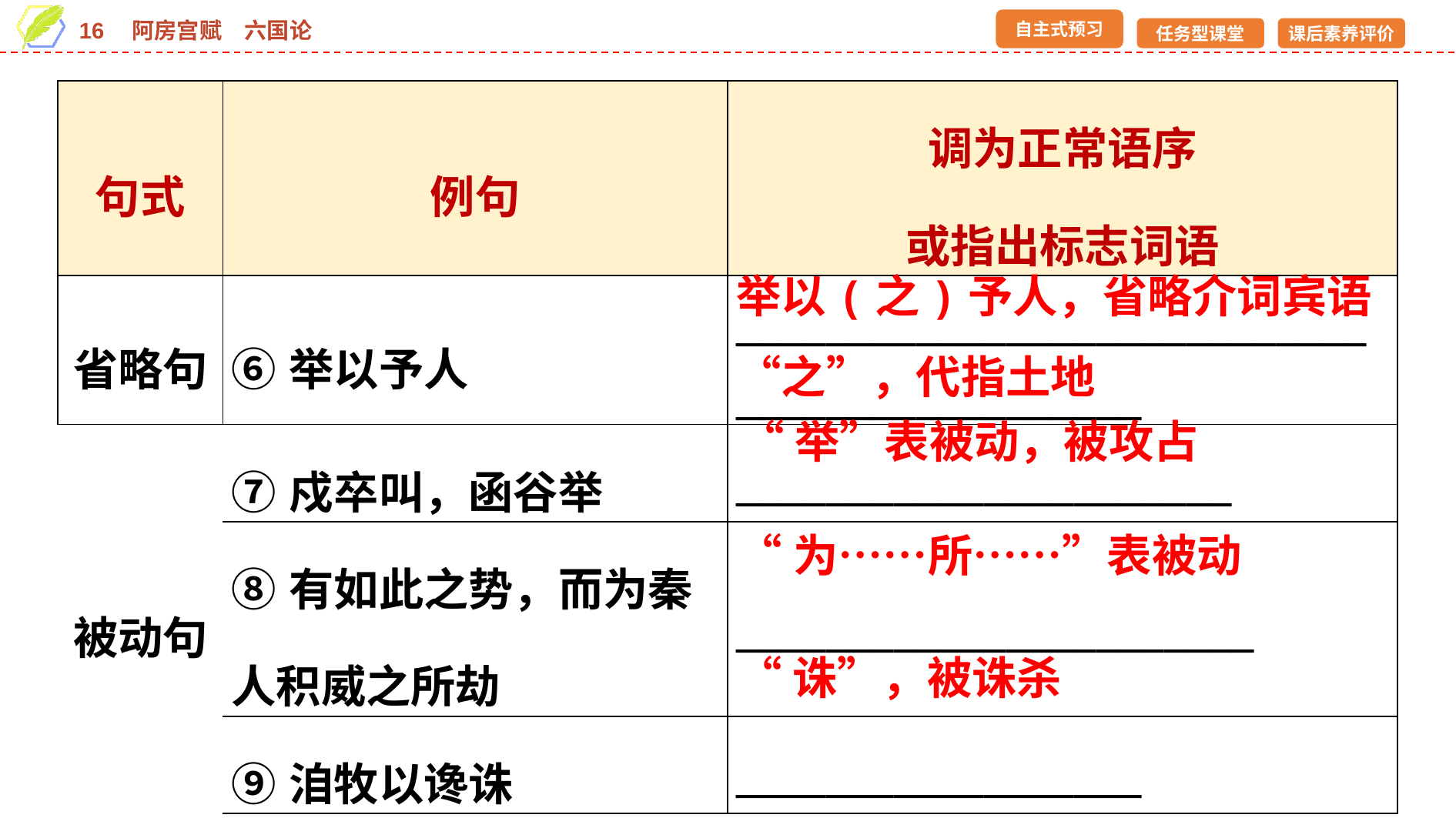

| 句式 | 例句 | 调为正常语序 或指出标志词语 |
| --- | --- | --- |
| 省略句 | ⑥举以予人 | \_\_\_\_\_\_\_\_\_\_\_\_\_\_\_\_\_\_\_\_\_\_\_\_\_\_\_\_\_\_\_\_\_\_\_\_\_\_\_\_\_\_\_\_\_\_ |
| 被动句 | ⑦戍卒叫，函谷举 | \_\_\_\_\_\_\_\_\_\_\_\_\_\_\_\_\_\_\_\_\_\_ |
|  | ⑧有如此之势，而为秦人积威之所劫 | \_\_\_\_\_\_\_\_\_\_\_\_\_\_\_\_\_\_\_\_\_\_\_ |
|  | ⑨洎牧以谗诛 | \_\_\_\_\_\_\_\_\_\_\_\_\_\_\_\_\_\_ |
举以(之)予人，省略介词宾语“之”，代指土地
“举”表被动，被攻占
“为……所……”表被动
“诛”，被诛杀